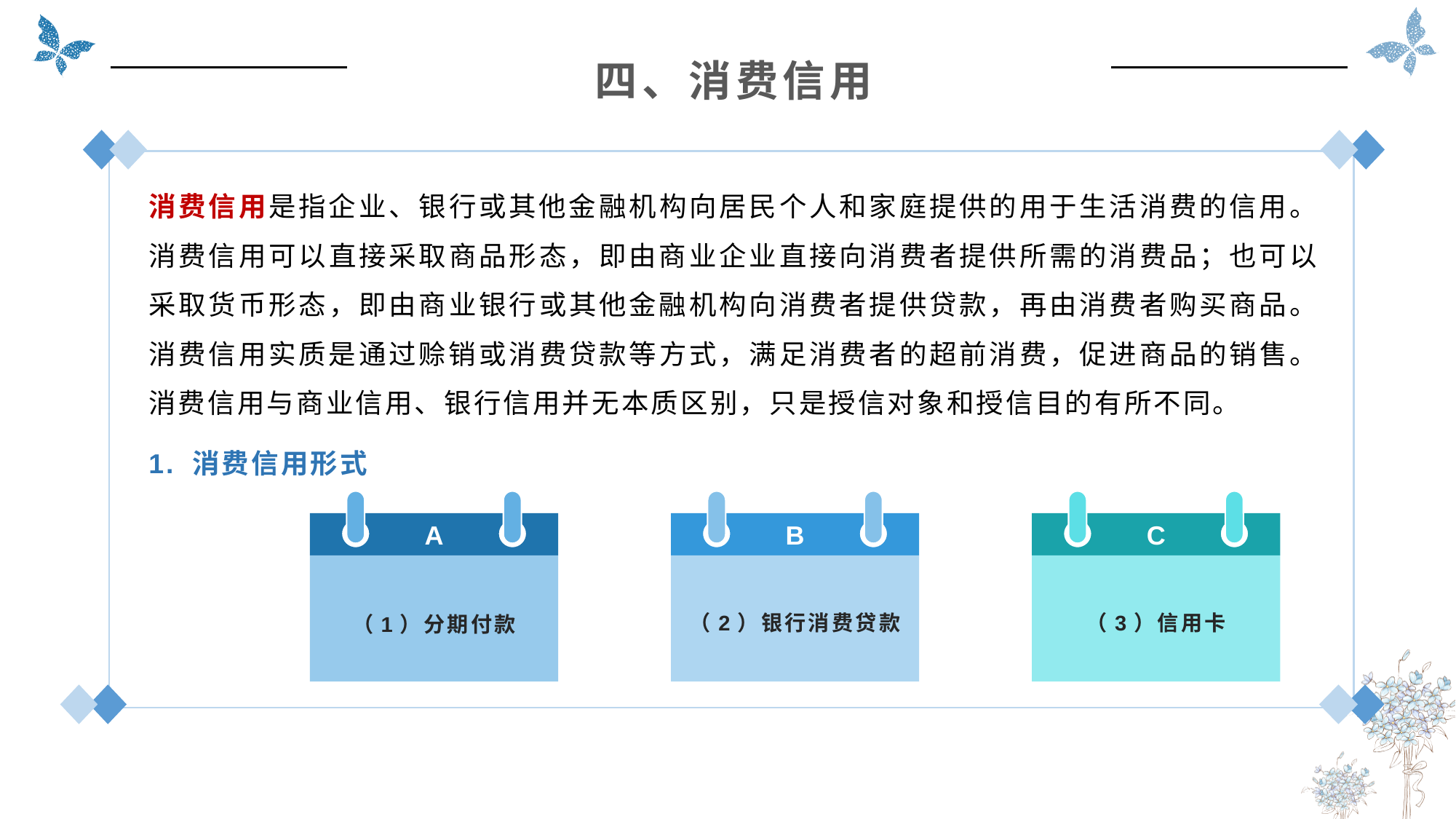

四、消费信用

消费信用是指企业、银行或其他金融机构向居民个人和家庭提供的用于生活消费的信用。消费信用可以直接采取商品形态，即由商业企业直接向消费者提供所需的消费品；也可以采取货币形态，即由商业银行或其他金融机构向消费者提供贷款，再由消费者购买商品。消费信用实质是通过赊销或消费贷款等方式，满足消费者的超前消费，促进商品的销售。消费信用与商业信用、银行信用并无本质区别，只是授信对象和授信目的有所不同。
1. 消费信用形式

A

（1）分期付款

B

（2）银行消费贷款

C

（3）信用卡